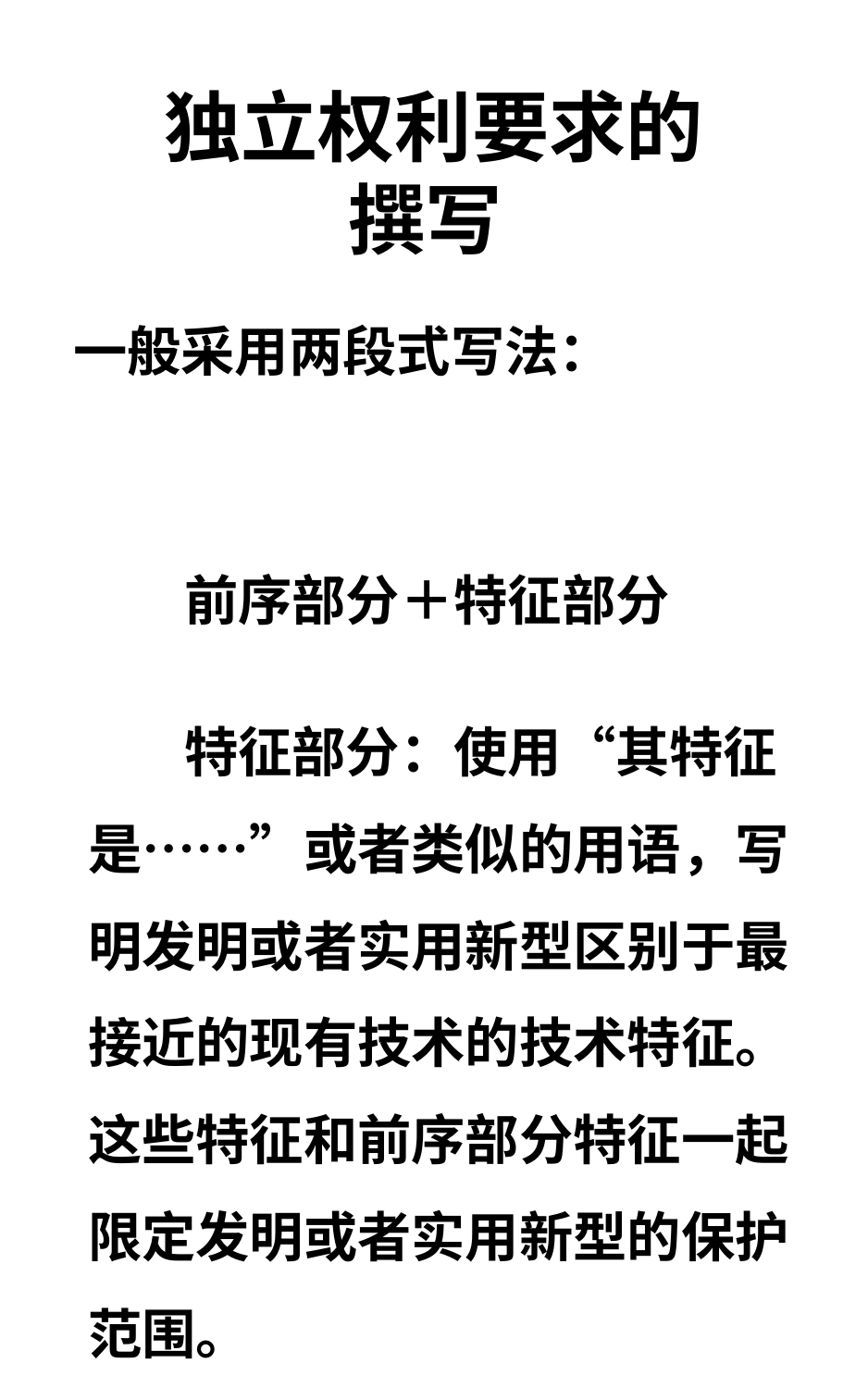

# 独立权利要求的 撰写
一般采用两段式写法：
        前序部分＋特征部分
        特征部分：使用“其特征是……”或者类似的用语，写明发明或者实用新型区别于最接近的现有技术的技术特征。这些特征和前序部分特征一起限定发明或者实用新型的保护范围。